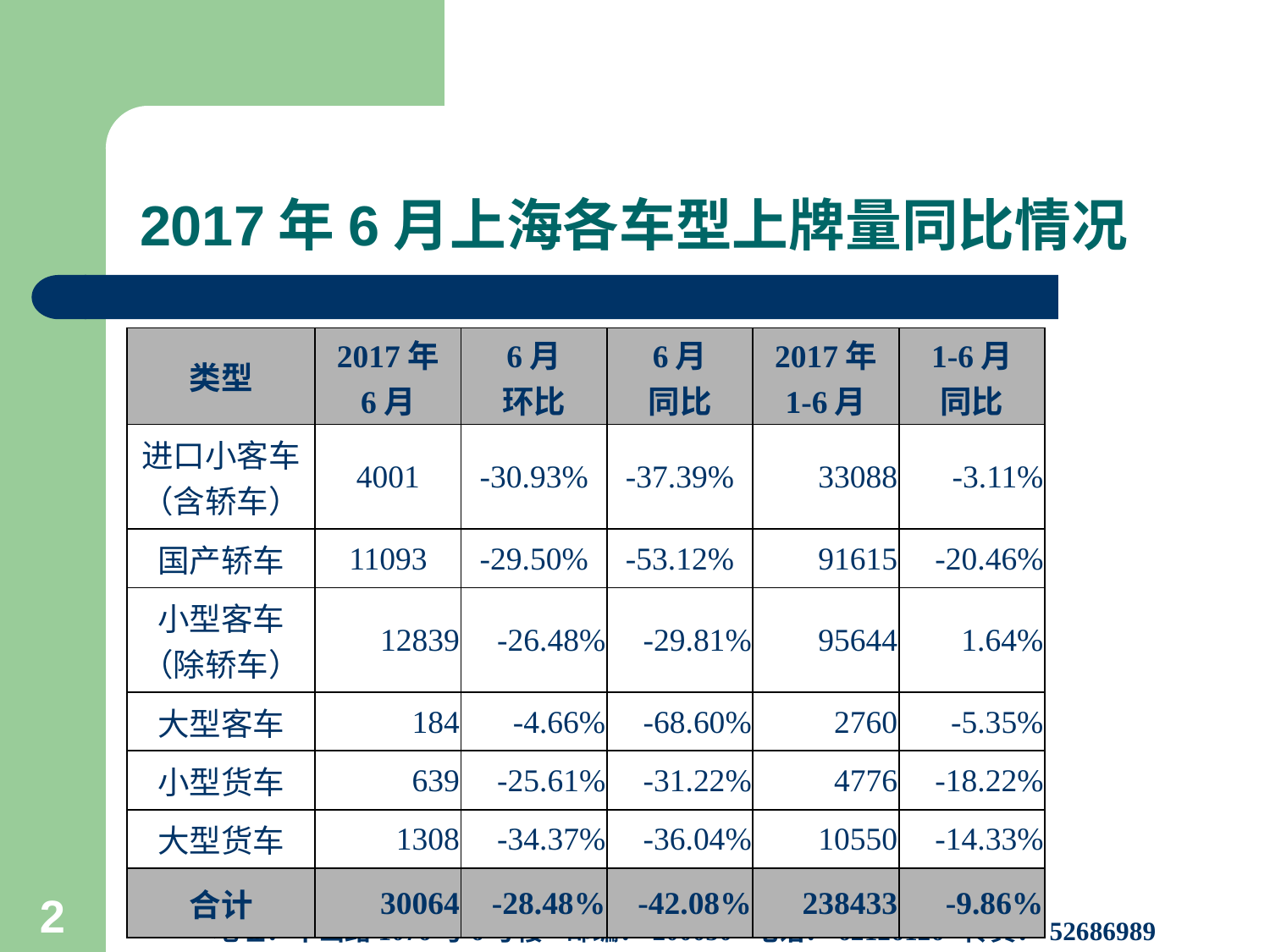

# 2017年6月上海各车型上牌量同比情况

| 类型 | 2017年 6月 | 6月 环比 | 6月 同比 | 2017年 1-6月 | 1-6月 同比 |
| --- | --- | --- | --- | --- | --- |
| 进口小客车 （含轿车） | 4001 | -30.93% | -37.39% | 33088 | -3.11% |
| 国产轿车 | 11093 | -29.50% | -53.12% | 91615 | -20.46% |
| 小型客车 （除轿车） | 12839 | -26.48% | -29.81% | 95644 | 1.64% |
| 大型客车 | 184 | -4.66% | -68.60% | 2760 | -5.35% |
| 小型货车 | 639 | -25.61% | -31.22% | 4776 | -18.22% |
| 大型货车 | 1308 | -34.37% | -36.04% | 10550 | -14.33% |
| 合计 | 30064 | -28.48% | -42.08% | 238433 | -9.86% |
上海市信息中心汽车产业研究室
地址：华山路1076号6号楼    邮编：200050  电话：62126126  传真：52686989
2